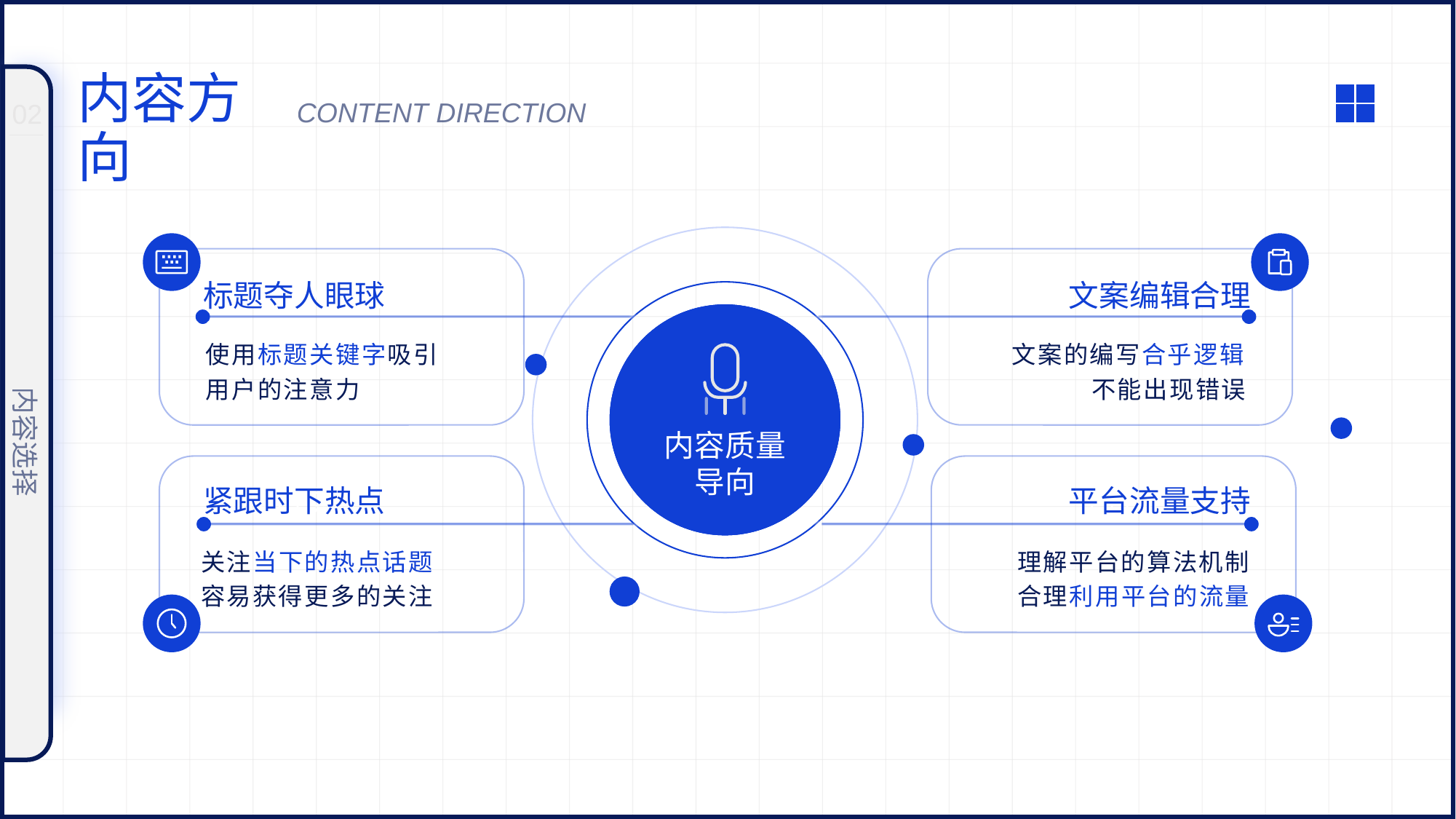

内容方向
CONTENT DIRECTION
02

标题夺人眼球
文案编辑合理
标题夺人眼球
文案编辑合理

内容质量
导向

使用标题关键字吸引用户的注意力
文案的编写合乎逻辑不能出现错误

内容选择

紧跟时下热点
平台流量支持
紧跟时下热点
平台流量支持

关注当下的热点话题
容易获得更多的关注
理解平台的算法机制
合理利用平台的流量